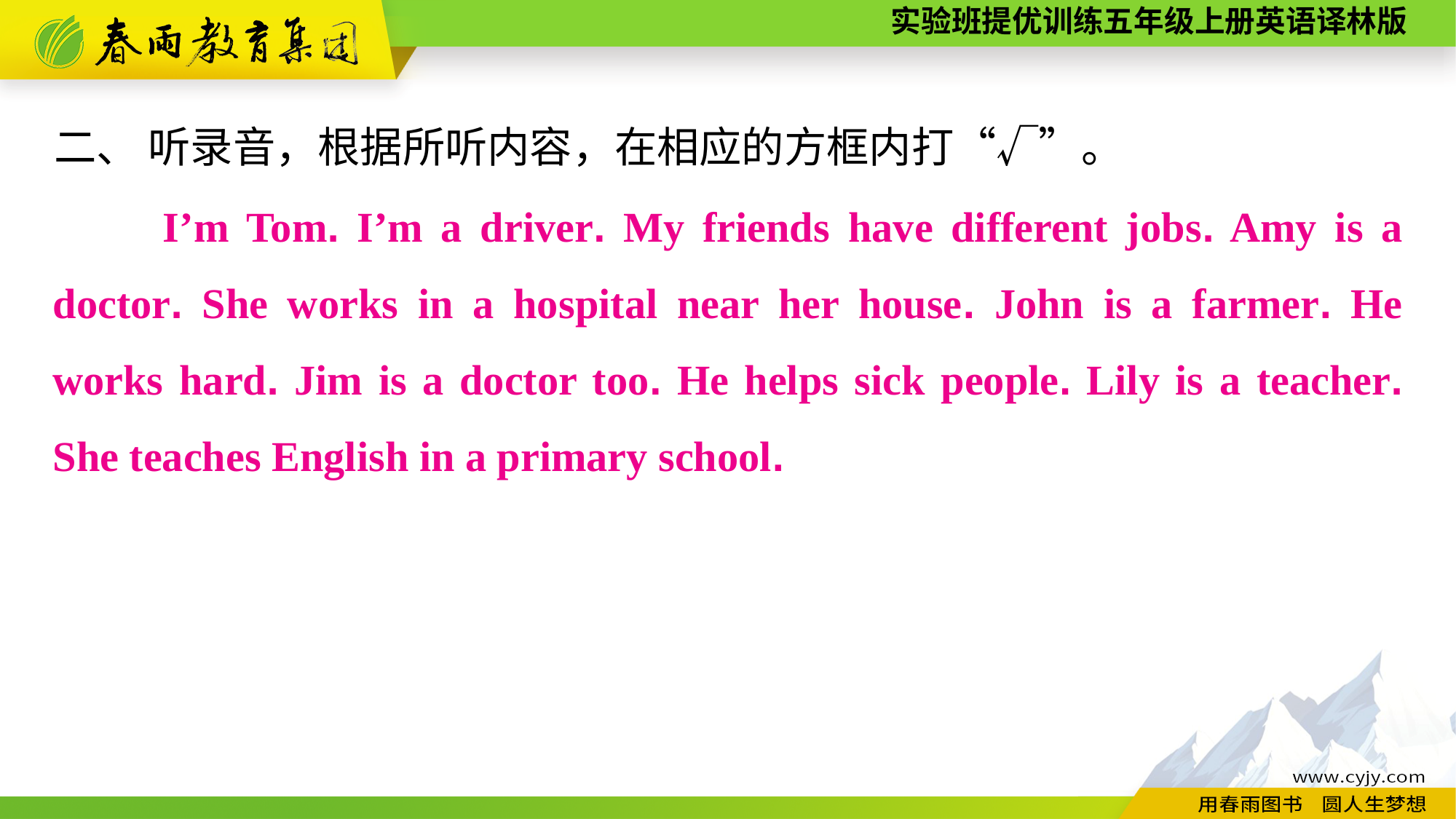

二、 听录音，根据所听内容，在相应的方框内打“√”。
　　I’m Tom. I’m a driver. My friends have different jobs. Amy is a doctor. She works in a hospital near her house. John is a farmer. He works hard. Jim is a doctor too. He helps sick people. Lily is a teacher. She teaches English in a primary school.